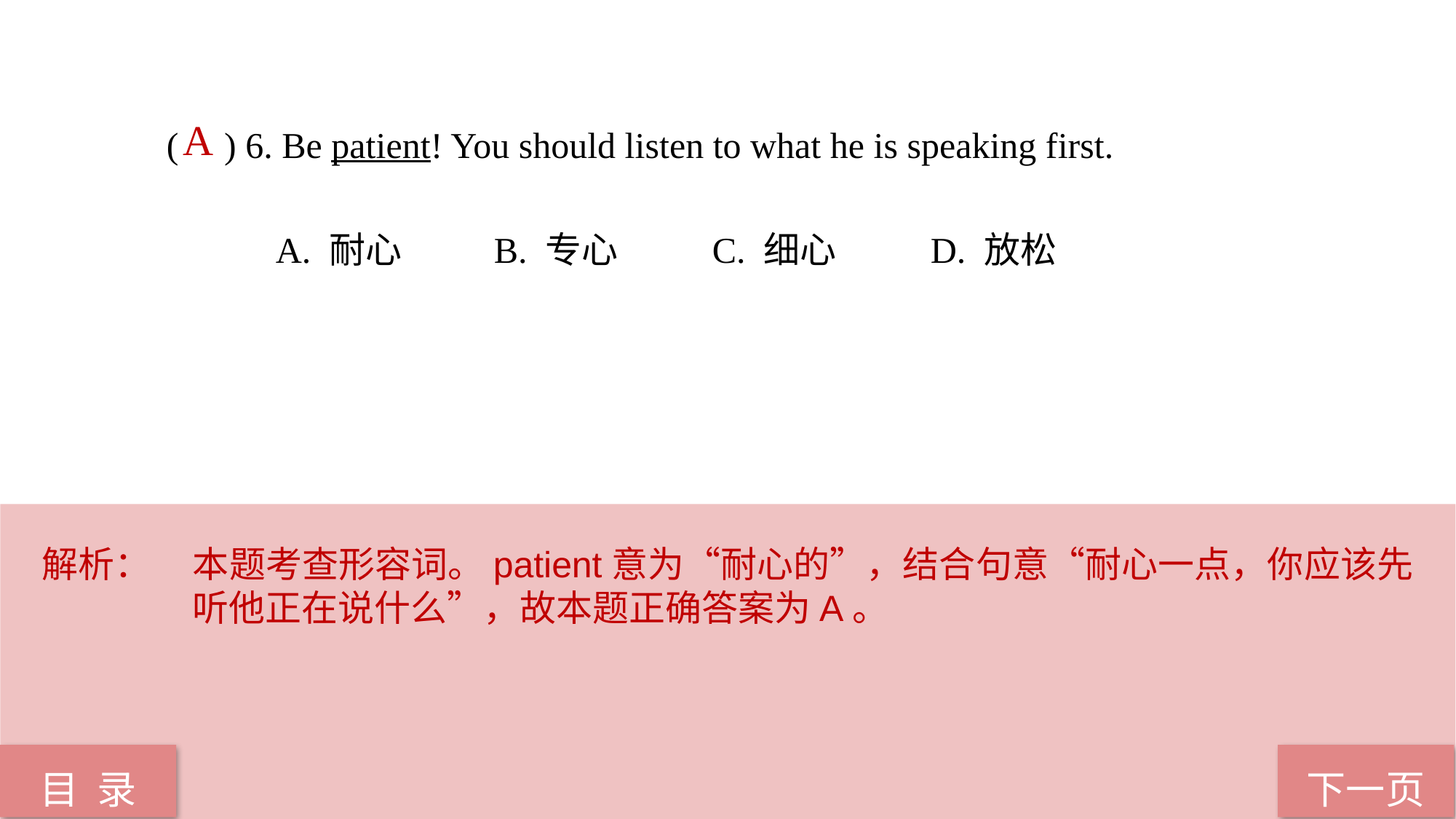

A
(     ) 6. Be patient! You should listen to what he is speaking first.

	A. 耐心 	B. 专心 	C. 细心 	D. 放松
解析：	本题考查形容词。patient意为“耐心的”，结合句意“耐心一点，你应该先听他正在说什么”，故本题正确答案为A。